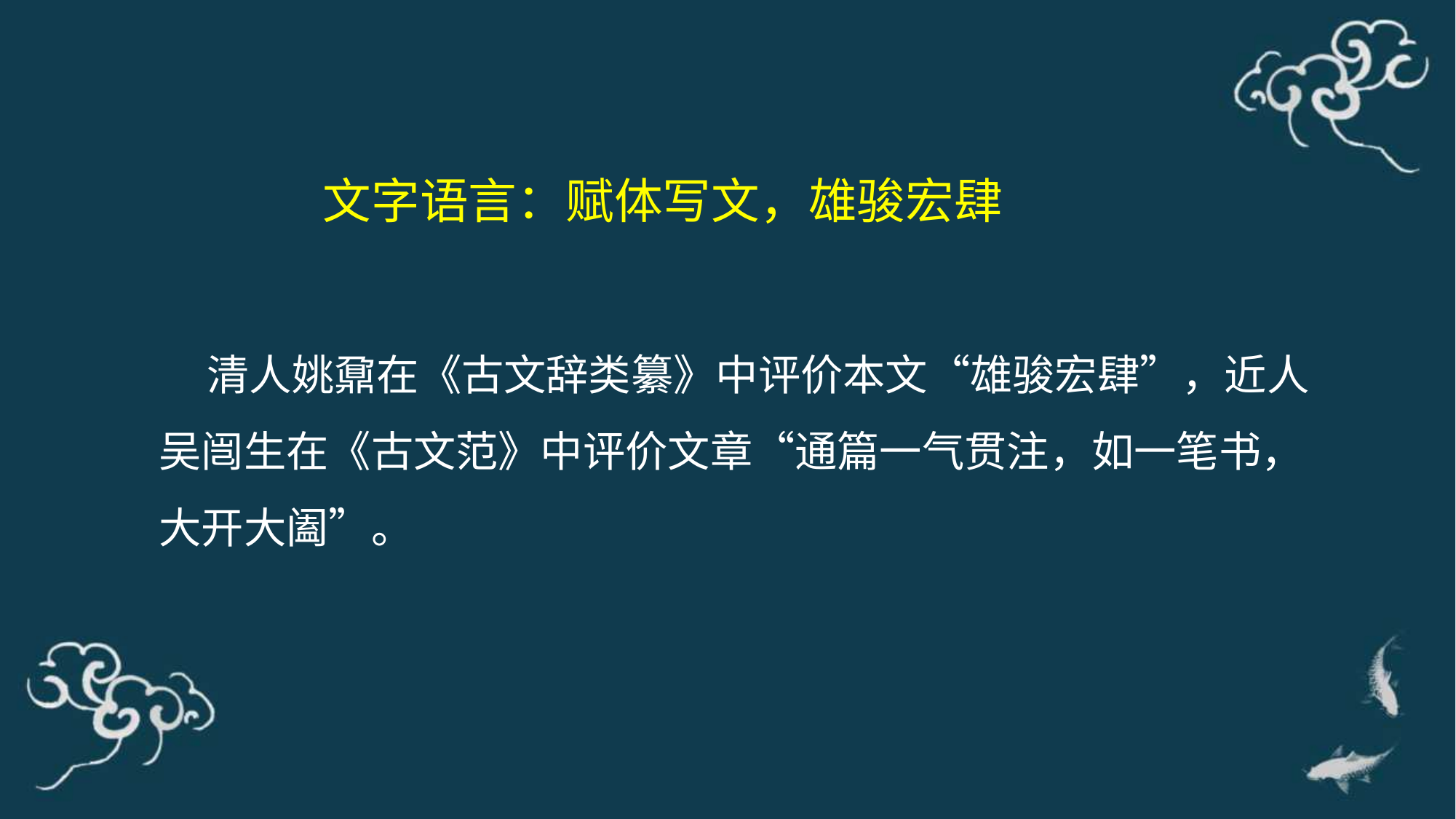

文字语言：赋体写文，雄骏宏肆

    清人姚鼐在《古文辞类纂》中评价本文“雄骏宏肆”，近人吴闿生在《古文范》中评价文章“通篇一气贯注，如一笔书，大开大阖”。